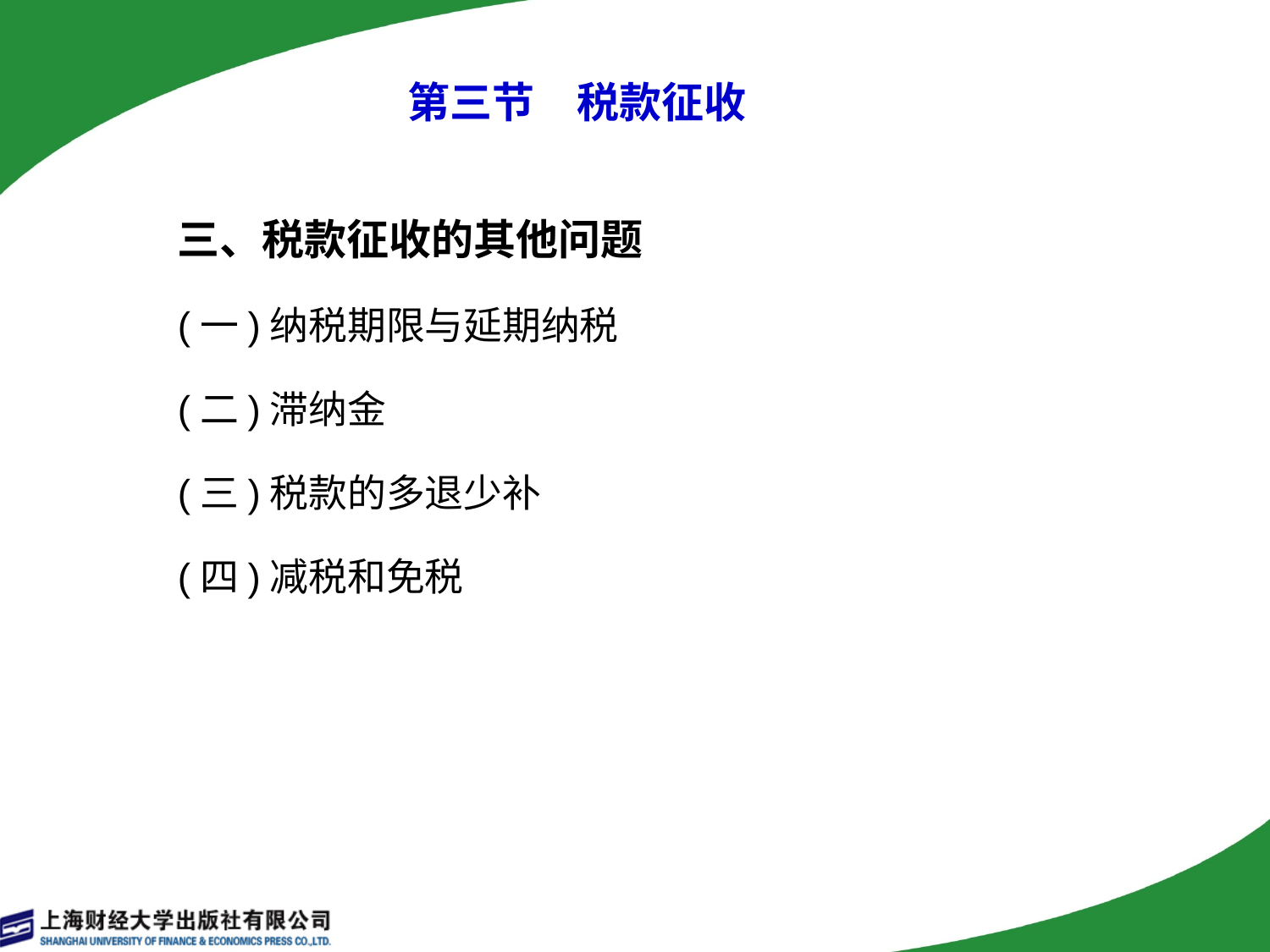

# 第三节　税款征收
三、税款征收的其他问题
(一)纳税期限与延期纳税
(二)滞纳金
(三)税款的多退少补
(四)减税和免税